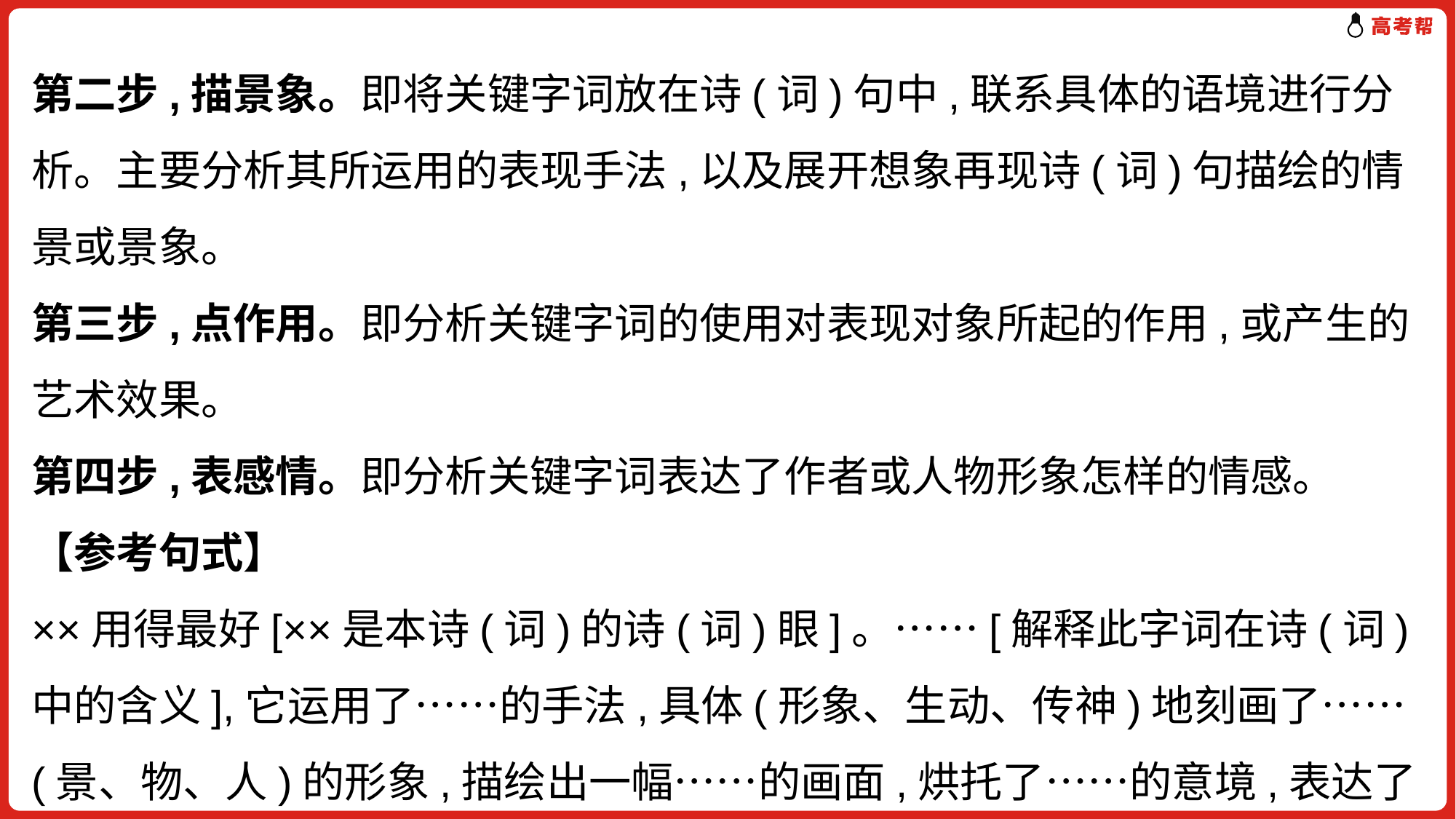

第二步,描景象。即将关键字词放在诗(词)句中,联系具体的语境进行分析。主要分析其所运用的表现手法,以及展开想象再现诗(词)句描绘的情景或景象。
第三步,点作用。即分析关键字词的使用对表现对象所起的作用,或产生的艺术效果。
第四步,表感情。即分析关键字词表达了作者或人物形象怎样的情感。
【参考句式】
××用得最好[××是本诗(词)的诗(词)眼]。……[解释此字词在诗(词)中的含义],它运用了……的手法,具体(形象、生动、传神)地刻画了……(景、物、人)的形象,描绘出一幅……的画面,烘托了……的意境,表达了……的情感。